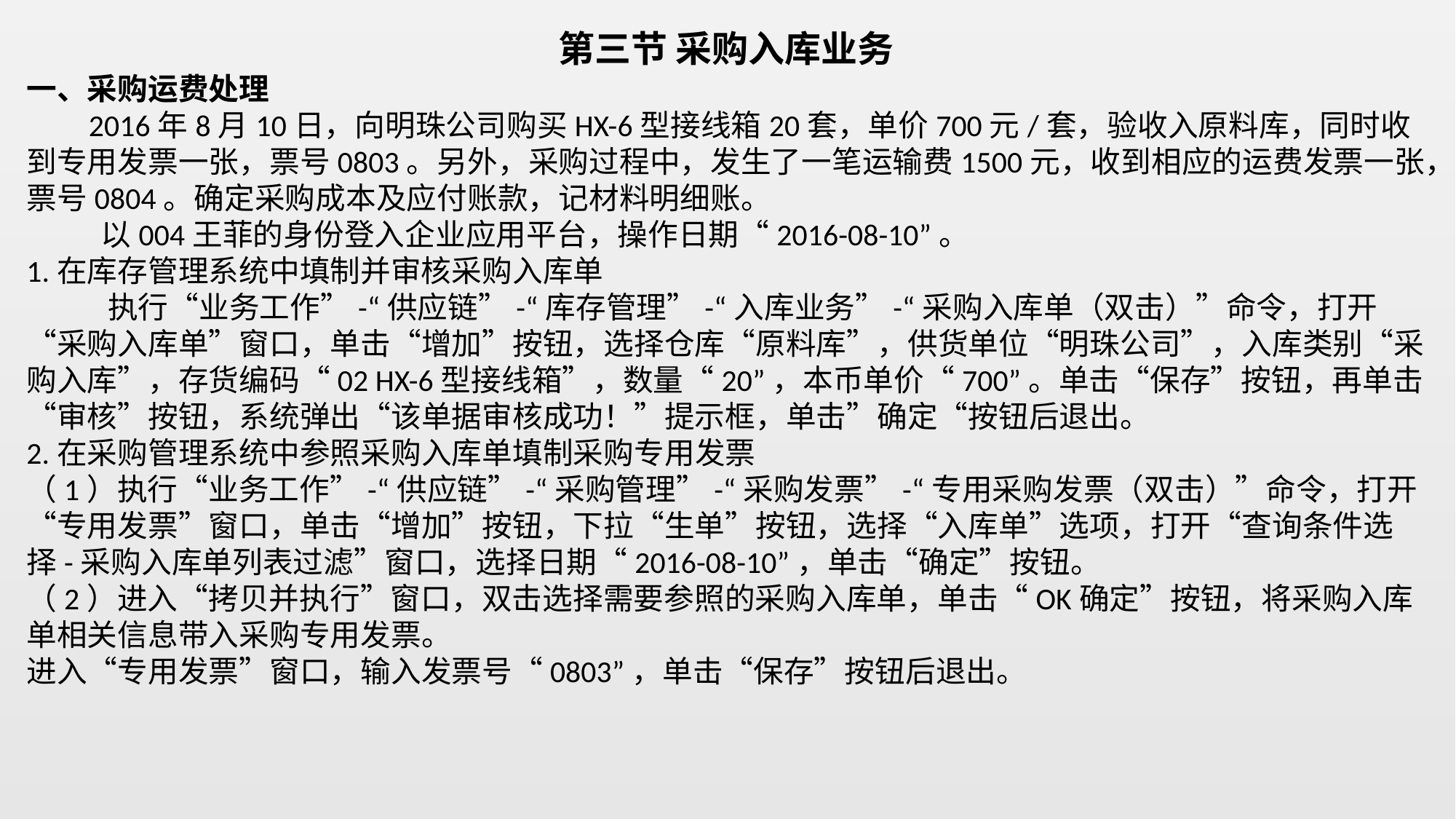

第三节 采购入库业务
一、采购运费处理
         2016年8月10日，向明珠公司购买HX-6型接线箱20套，单价700元/套，验收入原料库，同时收到专用发票一张，票号0803。另外，采购过程中，发生了一笔运输费1500元，收到相应的运费发票一张，票号0804。确定采购成本及应付账款，记材料明细账。
          以004王菲的身份登入企业应用平台，操作日期“2016-08-10”。
1.在库存管理系统中填制并审核采购入库单
           执行“业务工作”-“供应链”-“库存管理”-“入库业务”-“采购入库单（双击）”命令，打开“采购入库单”窗口，单击“增加”按钮，选择仓库“原料库”，供货单位“明珠公司”，入库类别“采购入库”，存货编码“02 HX-6型接线箱”，数量“20”，本币单价“700”。单击“保存”按钮，再单击“审核”按钮，系统弹出“该单据审核成功！”提示框，单击”确定“按钮后退出。
2.在采购管理系统中参照采购入库单填制采购专用发票
（1）执行“业务工作”-“供应链”-“采购管理”-“采购发票”-“专用采购发票（双击）”命令，打开“专用发票”窗口，单击“增加”按钮，下拉“生单”按钮，选择“入库单”选项，打开“查询条件选择-采购入库单列表过滤”窗口，选择日期“2016-08-10”，单击“确定”按钮。
（2）进入“拷贝并执行”窗口，双击选择需要参照的采购入库单，单击“OK确定”按钮，将采购入库单相关信息带入采购专用发票。
进入“专用发票”窗口，输入发票号“0803”，单击“保存”按钮后退出。